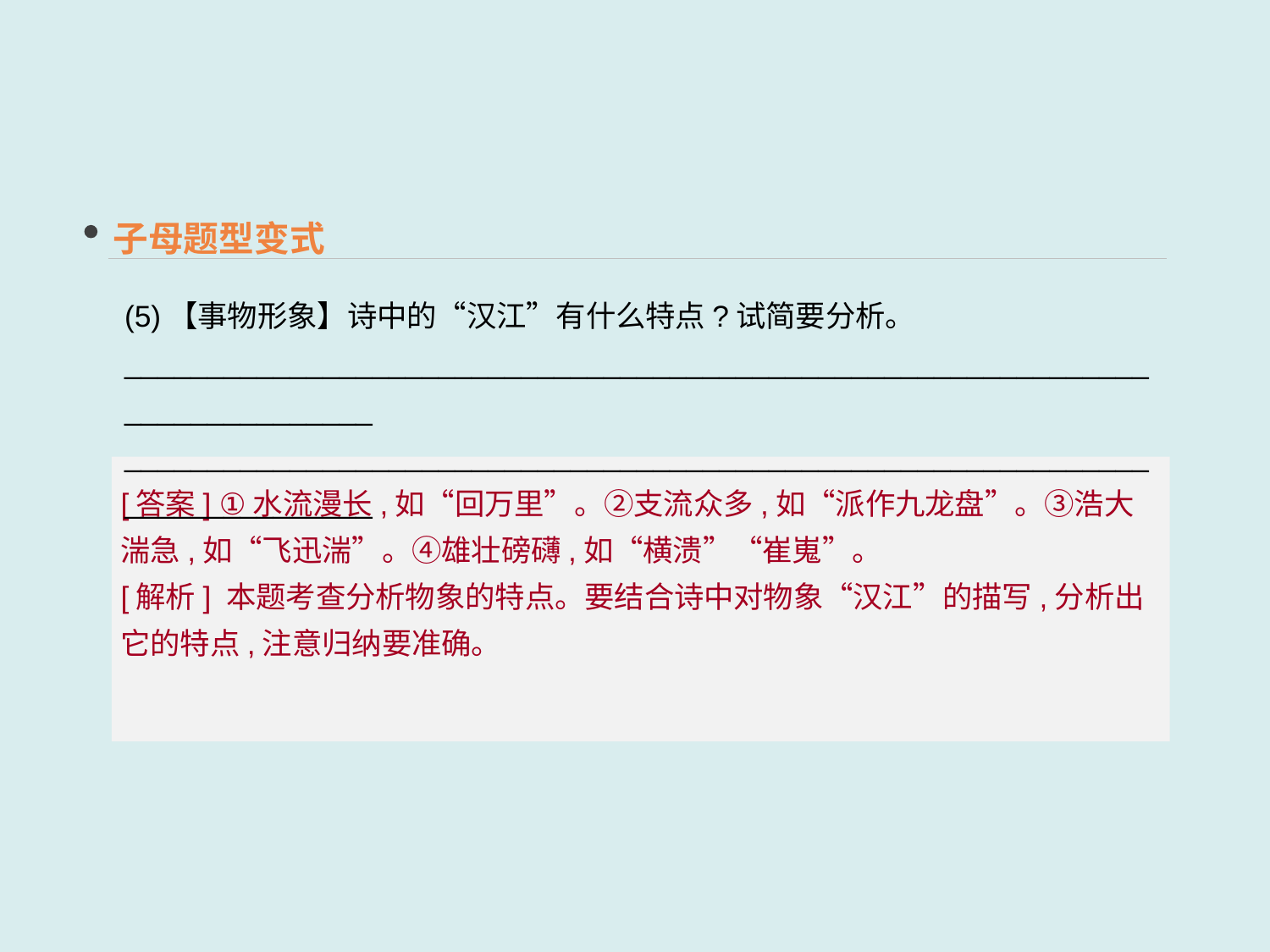

子母题型变式

(5)【事物形象】诗中的“汉江”有什么特点?试简要分析。
_____________________________________________________________________________
_____________________________________________________________________________

[答案] ①水流漫长,如“回万里”。②支流众多,如“派作九龙盘”。③浩大湍急,如“飞迅湍”。④雄壮磅礴,如“横溃”“崔嵬”。
[解析] 本题考查分析物象的特点。要结合诗中对物象“汉江”的描写,分析出它的特点,注意归纳要准确。